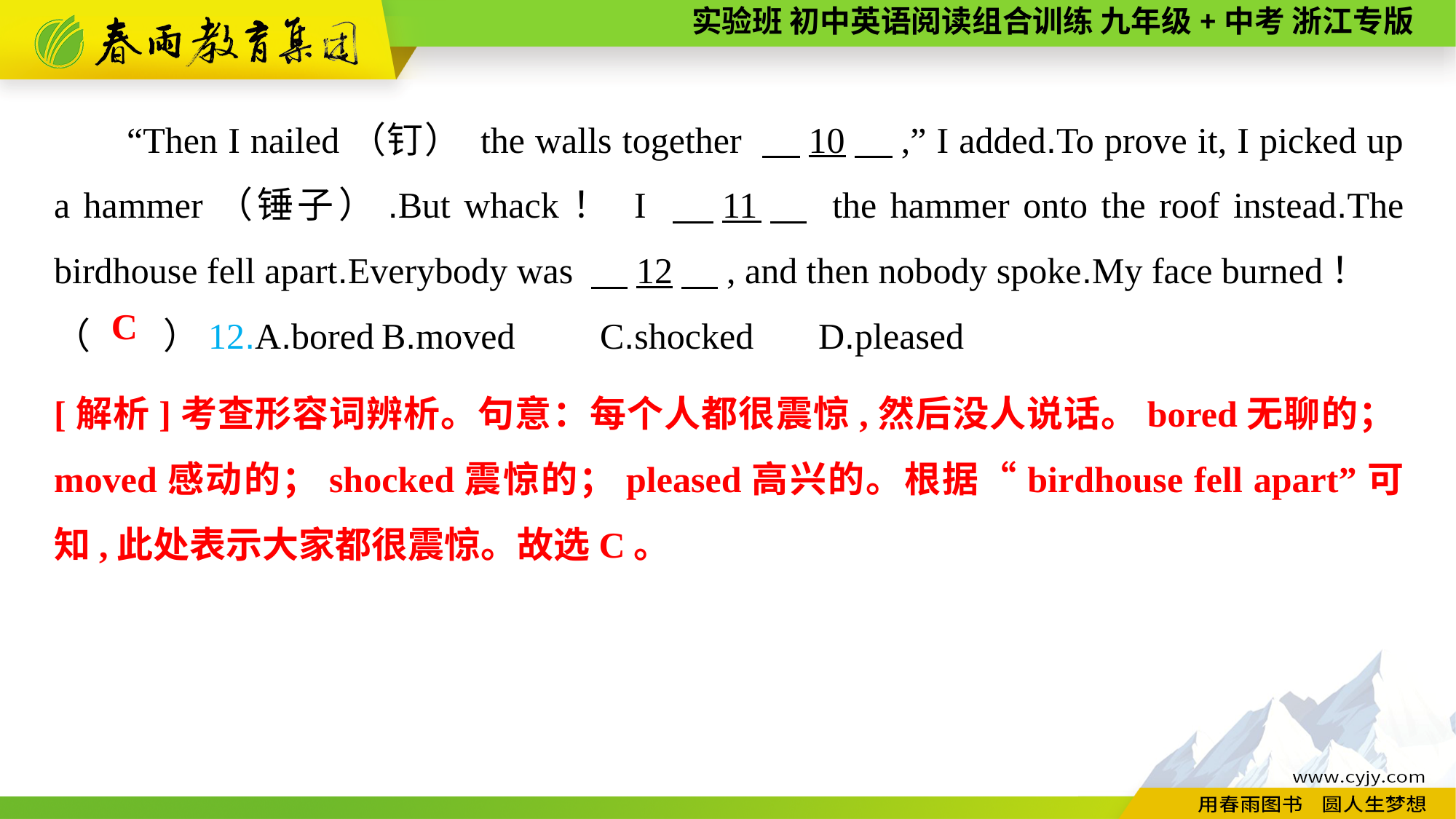

“Then I nailed（钉） the walls together 　10　,” I added.To prove it, I picked up a hammer（锤子）.But whack！ I 　11　 the hammer onto the roof instead.The birdhouse fell apart.Everybody was 　12　, and then nobody spoke.My face burned！
（　　）12.A.bored	B.moved	C.shocked	D.pleased
C
[解析]考查形容词辨析。句意：每个人都很震惊,然后没人说话。bored无聊的；moved感动的；shocked震惊的；pleased高兴的。根据“birdhouse fell apart”可知,此处表示大家都很震惊。故选C。